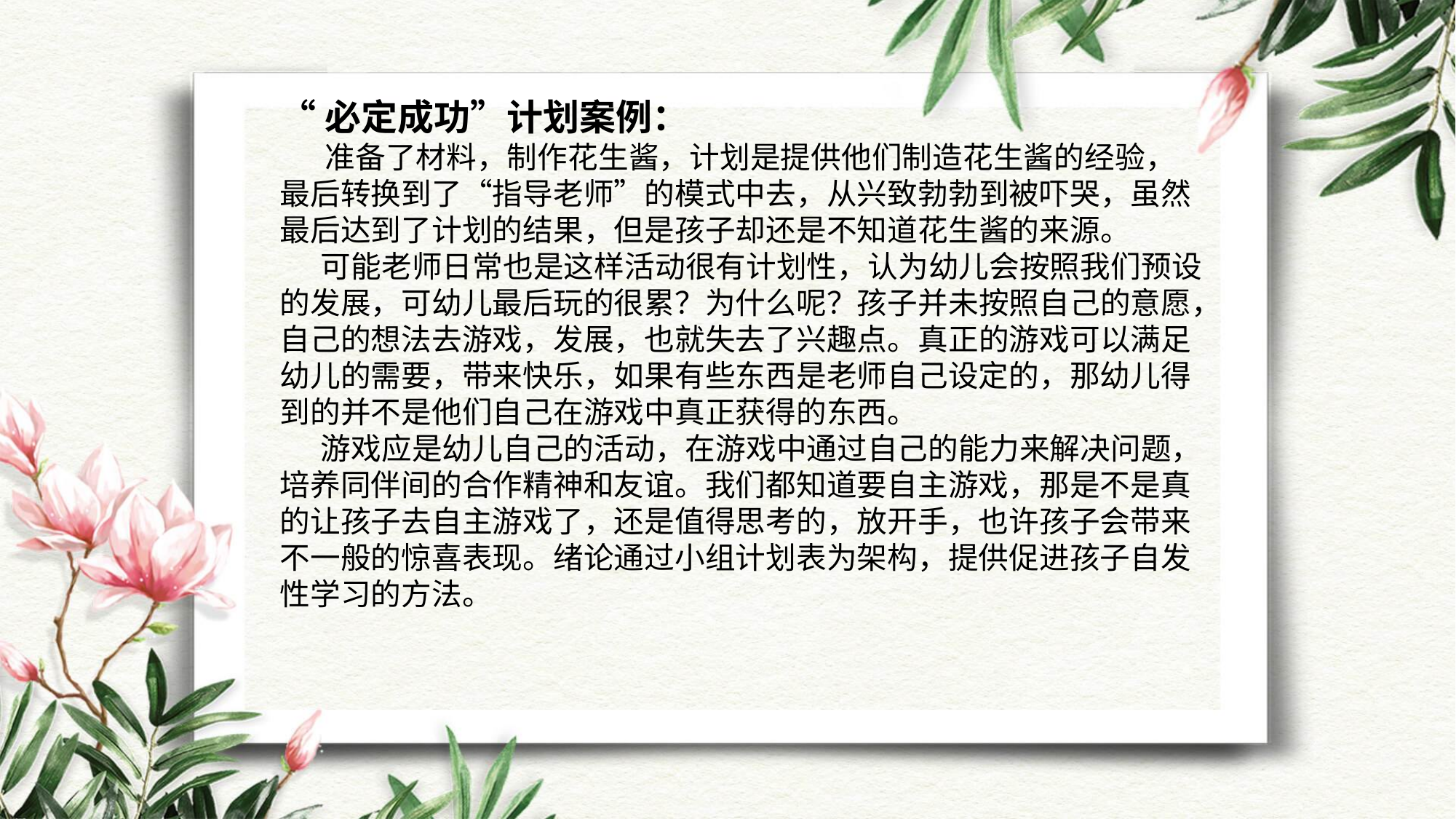

“必定成功”计划案例：
      准备了材料，制作花生酱，计划是提供他们制造花生酱的经验，最后转换到了“指导老师”的模式中去，从兴致勃勃到被吓哭，虽然最后达到了计划的结果，但是孩子却还是不知道花生酱的来源。
     可能老师日常也是这样活动很有计划性，认为幼儿会按照我们预设的发展，可幼儿最后玩的很累？为什么呢？孩子并未按照自己的意愿，自己的想法去游戏，发展，也就失去了兴趣点。真正的游戏可以满足幼儿的需要，带来快乐，如果有些东西是老师自己设定的，那幼儿得到的并不是他们自己在游戏中真正获得的东西。
     游戏应是幼儿自己的活动，在游戏中通过自己的能力来解决问题，培养同伴间的合作精神和友谊。我们都知道要自主游戏，那是不是真的让孩子去自主游戏了，还是值得思考的，放开手，也许孩子会带来不一般的惊喜表现。绪论通过小组计划表为架构，提供促进孩子自发性学习的方法。